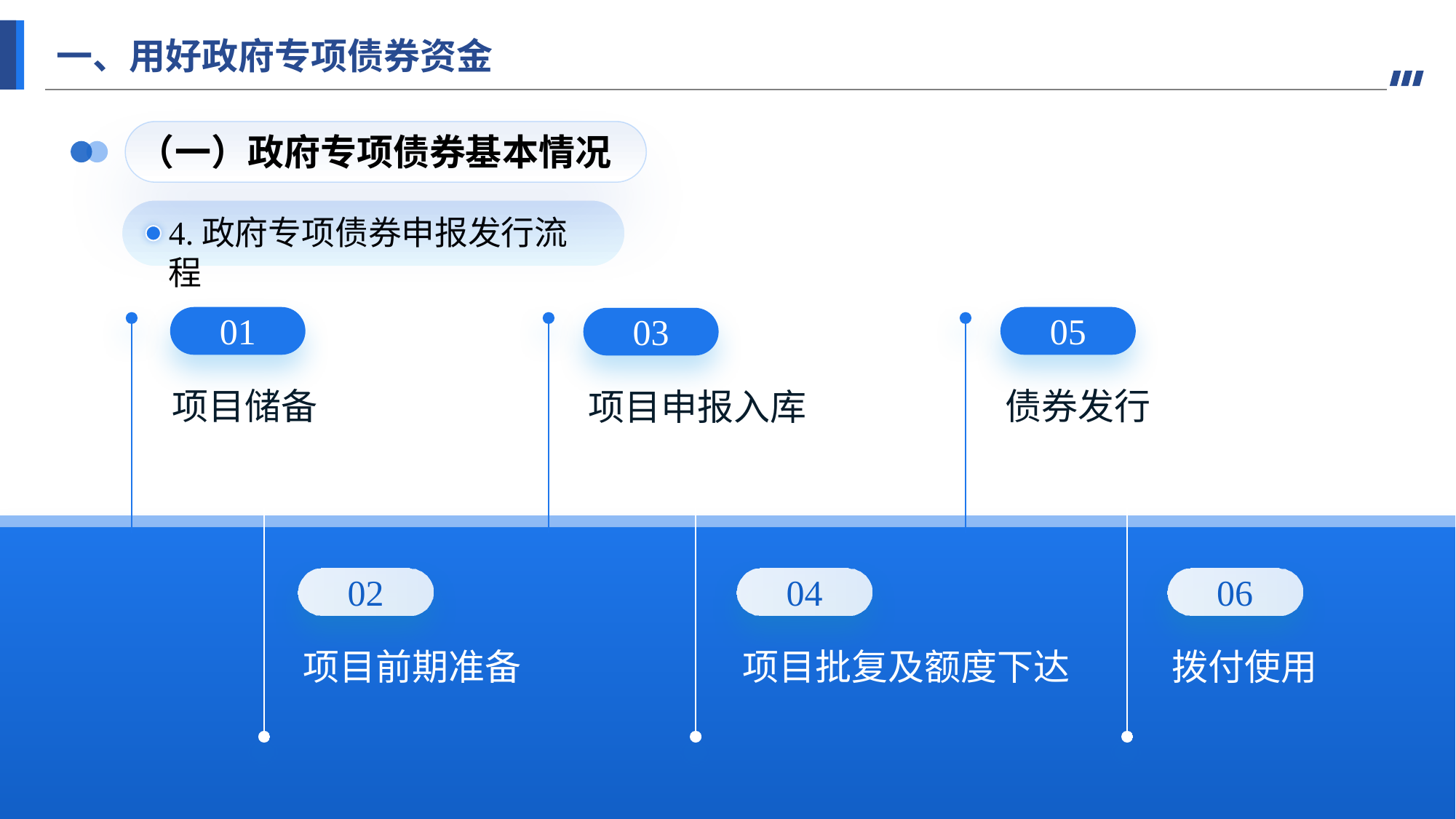

一、用好政府专项债券资金

（一）政府专项债券基本情况

4.政府专项债券申报发行流程

01
05
03

项目储备
债券发行
项目申报入库

02
04
06

项目前期准备
项目批复及额度下达
拨付使用